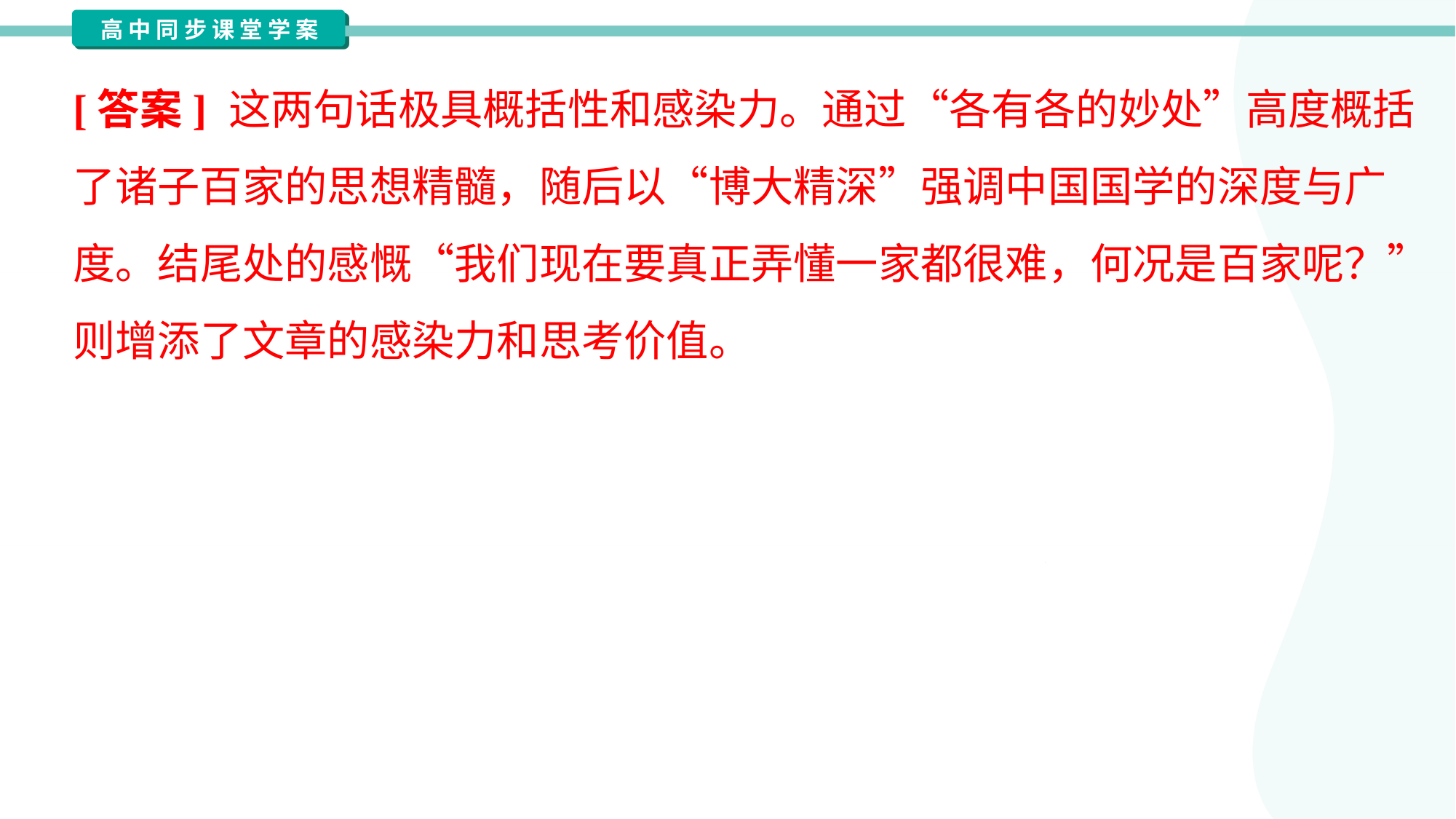

[答案] 这两句话极具概括性和感染力。通过“各有各的妙处”高度概括
了诸子百家的思想精髓，随后以“博大精深”强调中国国学的深度与广
度。结尾处的感慨“我们现在要真正弄懂一家都很难，何况是百家呢？”
则增添了文章的感染力和思考价值。